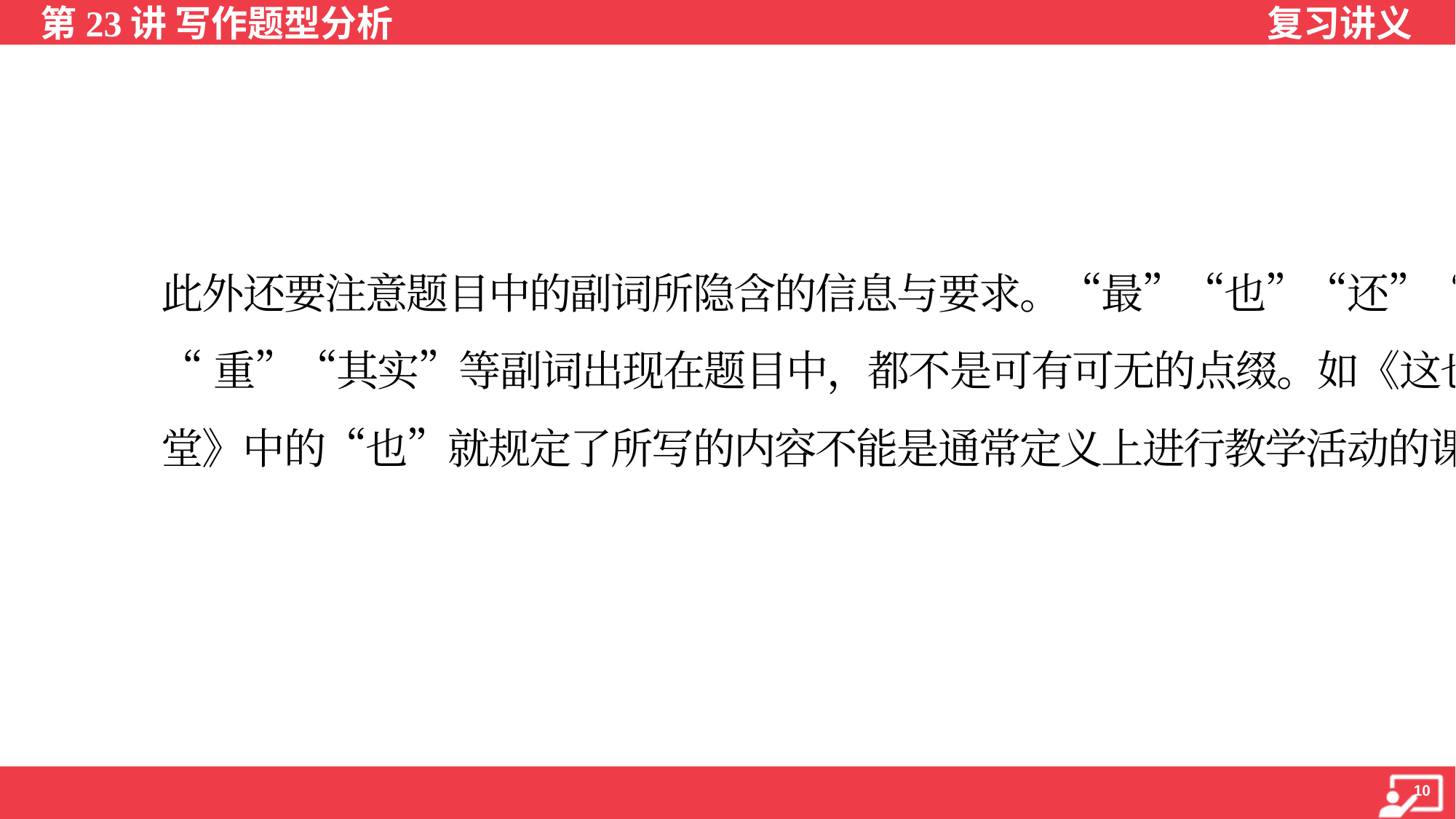

此外还要注意题目中的副词所隐含的信息与要求。“最”“也”“还”“再”
“重”“其实”等副词出现在题目中，都不是可有可无的点缀。如《这也是课
堂》中的“也”就规定了所写的内容不能是通常定义上进行教学活动的课堂。